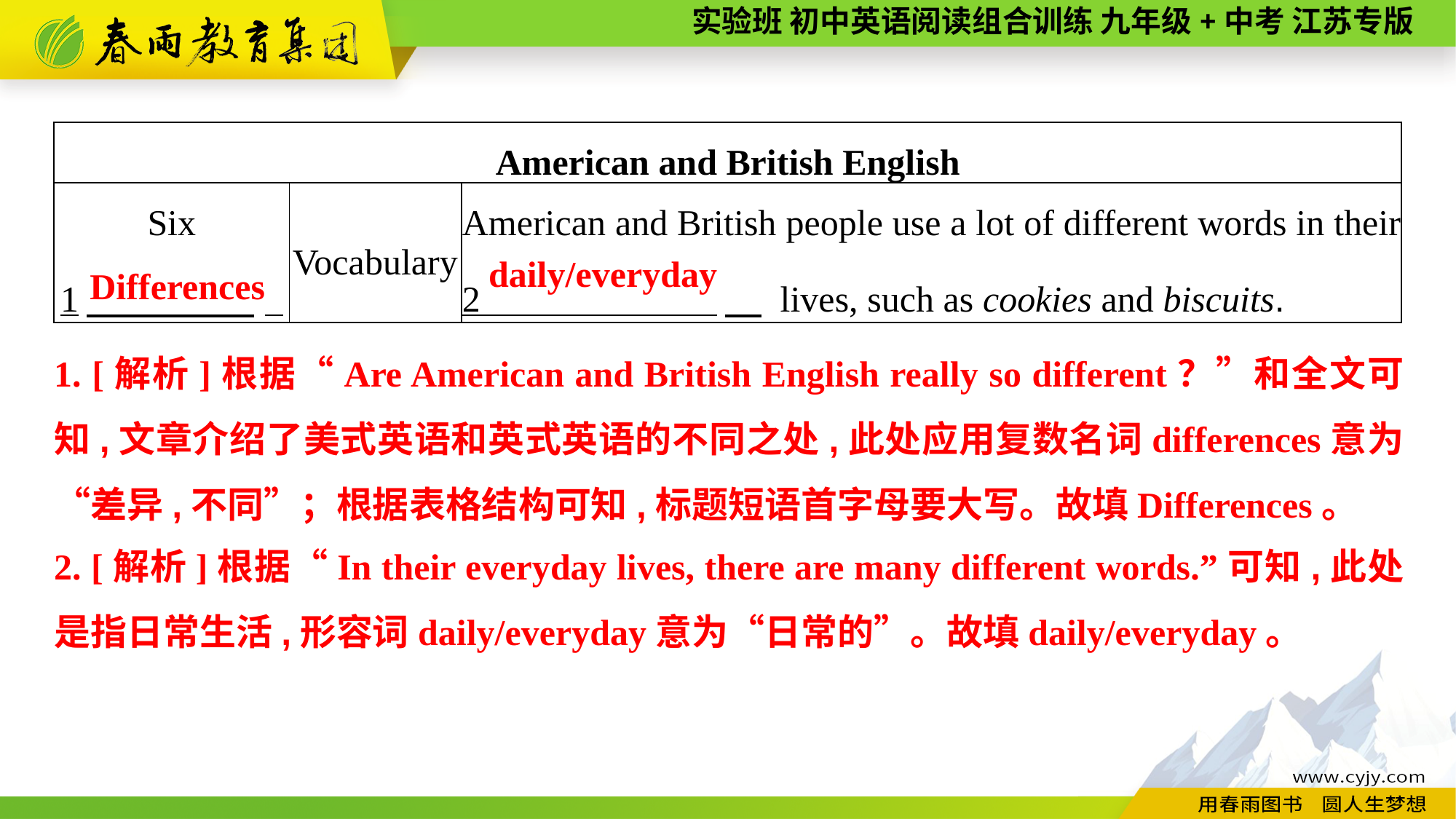

| American and British English |  |  |
| --- | --- | --- |
| Six 1　 .. | Vocabulary | American and British people use a lot of different words in their 2 　 lives, such as cookies and biscuits. |
daily/everyday
Differences
1. [解析]根据“Are American and British English really so different？”和全文可知,文章介绍了美式英语和英式英语的不同之处,此处应用复数名词differences意为“差异,不同”；根据表格结构可知,标题短语首字母要大写。故填Differences。
2. [解析]根据“In their everyday lives, there are many different words.”可知,此处是指日常生活,形容词daily/everyday意为“日常的”。故填daily/everyday。